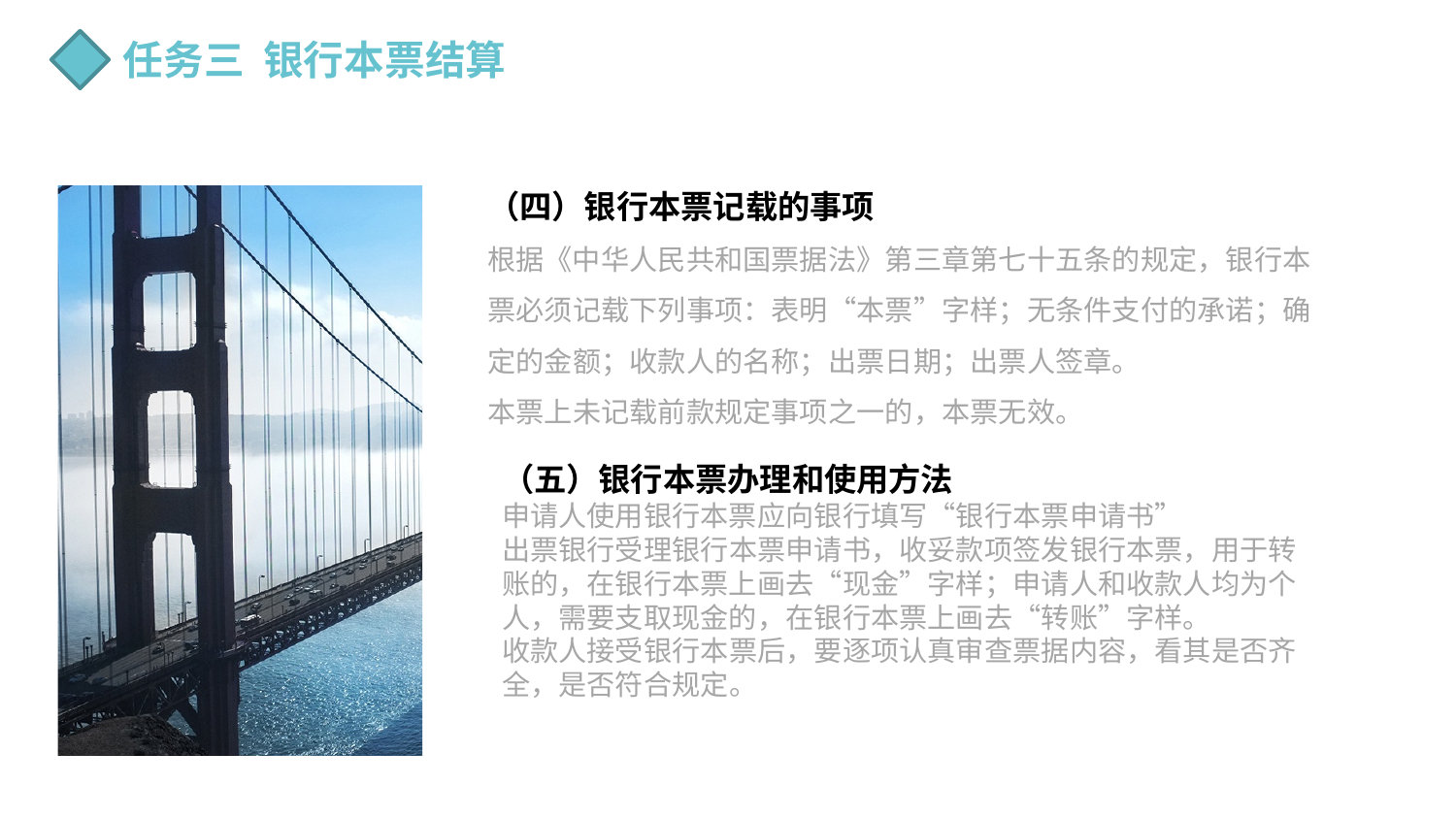

任务三  银行本票结算

（四）银行本票记载的事项
根据《中华人民共和国票据法》第三章第七十五条的规定，银行本票必须记载下列事项：表明“本票”字样；无条件支付的承诺；确定的金额；收款人的名称；出票日期；出票人签章。
本票上未记载前款规定事项之一的，本票无效。

（五）银行本票办理和使用方法
申请人使用银行本票应向银行填写“银行本票申请书”
出票银行受理银行本票申请书，收妥款项签发银行本票，用于转账的，在银行本票上画去“现金”字样；申请人和收款人均为个人，需要支取现金的，在银行本票上画去“转账”字样。
收款人接受银行本票后，要逐项认真审查票据内容，看其是否齐全，是否符合规定。